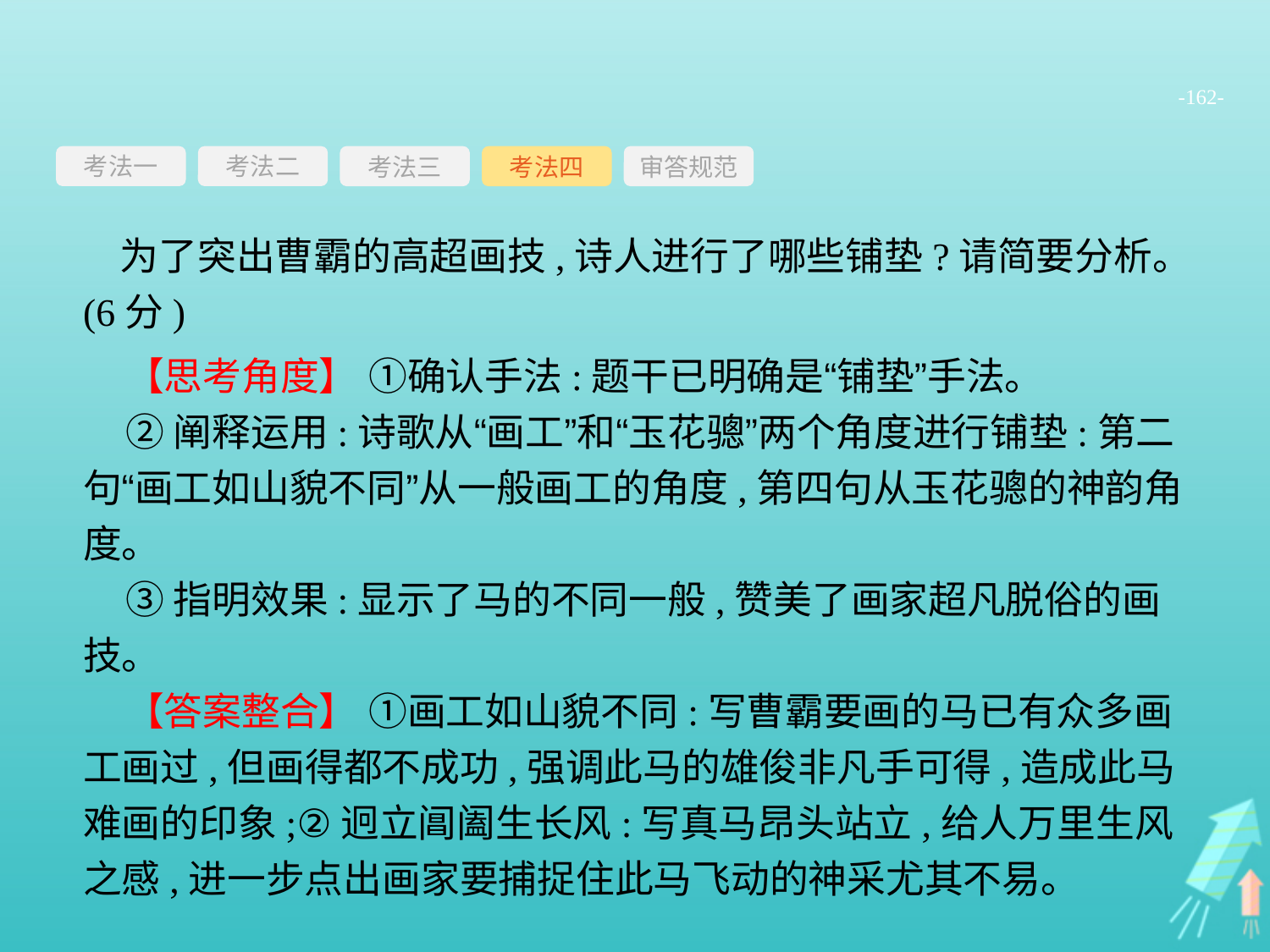

-162-
考法一
考法三
考法四
审答规范
考法二
为了突出曹霸的高超画技,诗人进行了哪些铺垫?请简要分析。(6分)
【思考角度】 ①确认手法:题干已明确是“铺垫”手法。
②阐释运用:诗歌从“画工”和“玉花骢”两个角度进行铺垫:第二句“画工如山貌不同”从一般画工的角度,第四句从玉花骢的神韵角度。
③指明效果:显示了马的不同一般,赞美了画家超凡脱俗的画技。
【答案整合】 ①画工如山貌不同:写曹霸要画的马已有众多画工画过,但画得都不成功,强调此马的雄俊非凡手可得,造成此马难画的印象;②迥立阊阖生长风:写真马昂头站立,给人万里生风之感,进一步点出画家要捕捉住此马飞动的神采尤其不易。